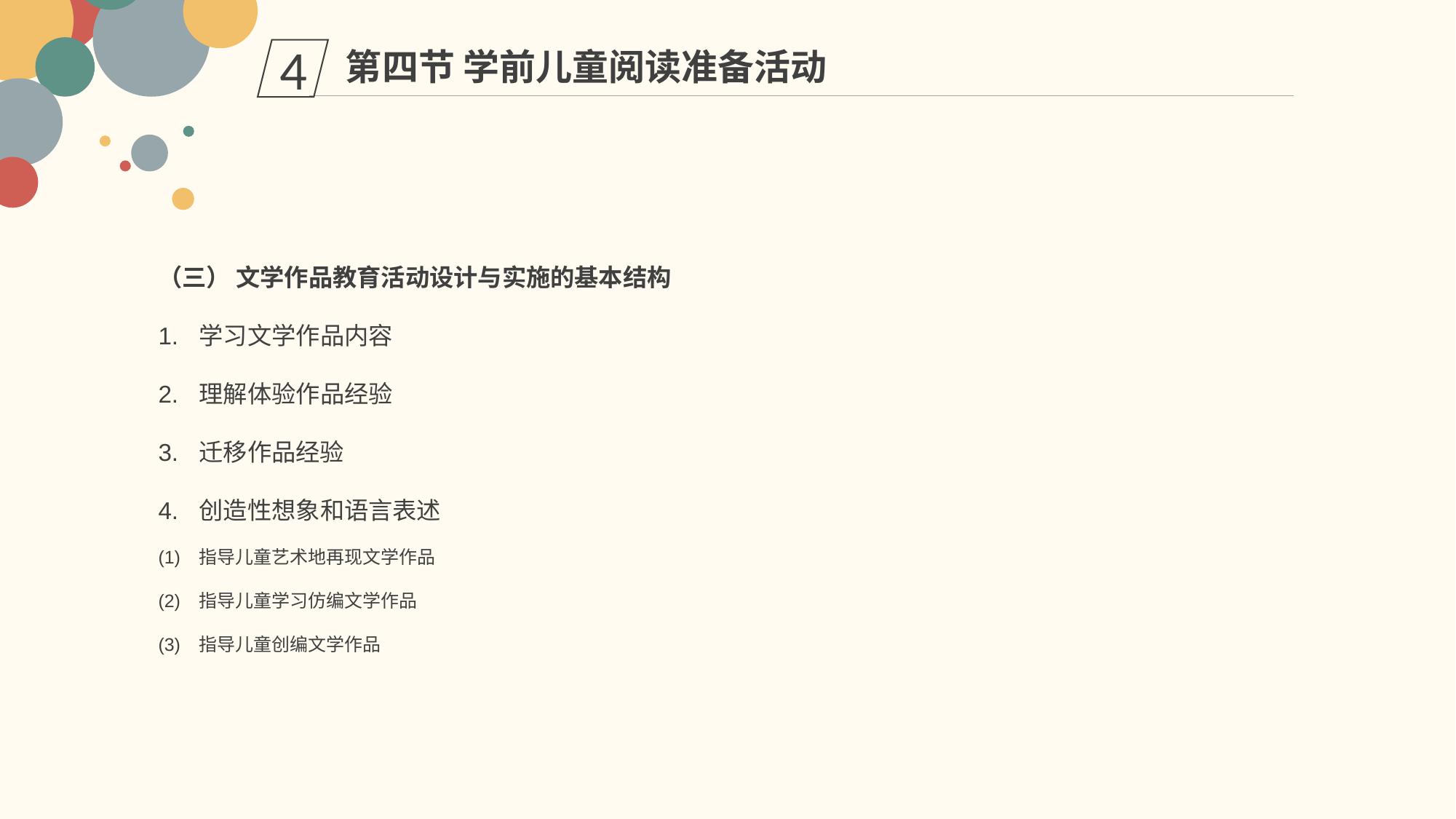

第四节 学前儿童阅读准备活动
4
（三） 文学作品教育活动设计与实施的基本结构
学习文学作品内容
理解体验作品经验
迁移作品经验
创造性想象和语言表述
指导儿童艺术地再现文学作品
指导儿童学习仿编文学作品
指导儿童创编文学作品